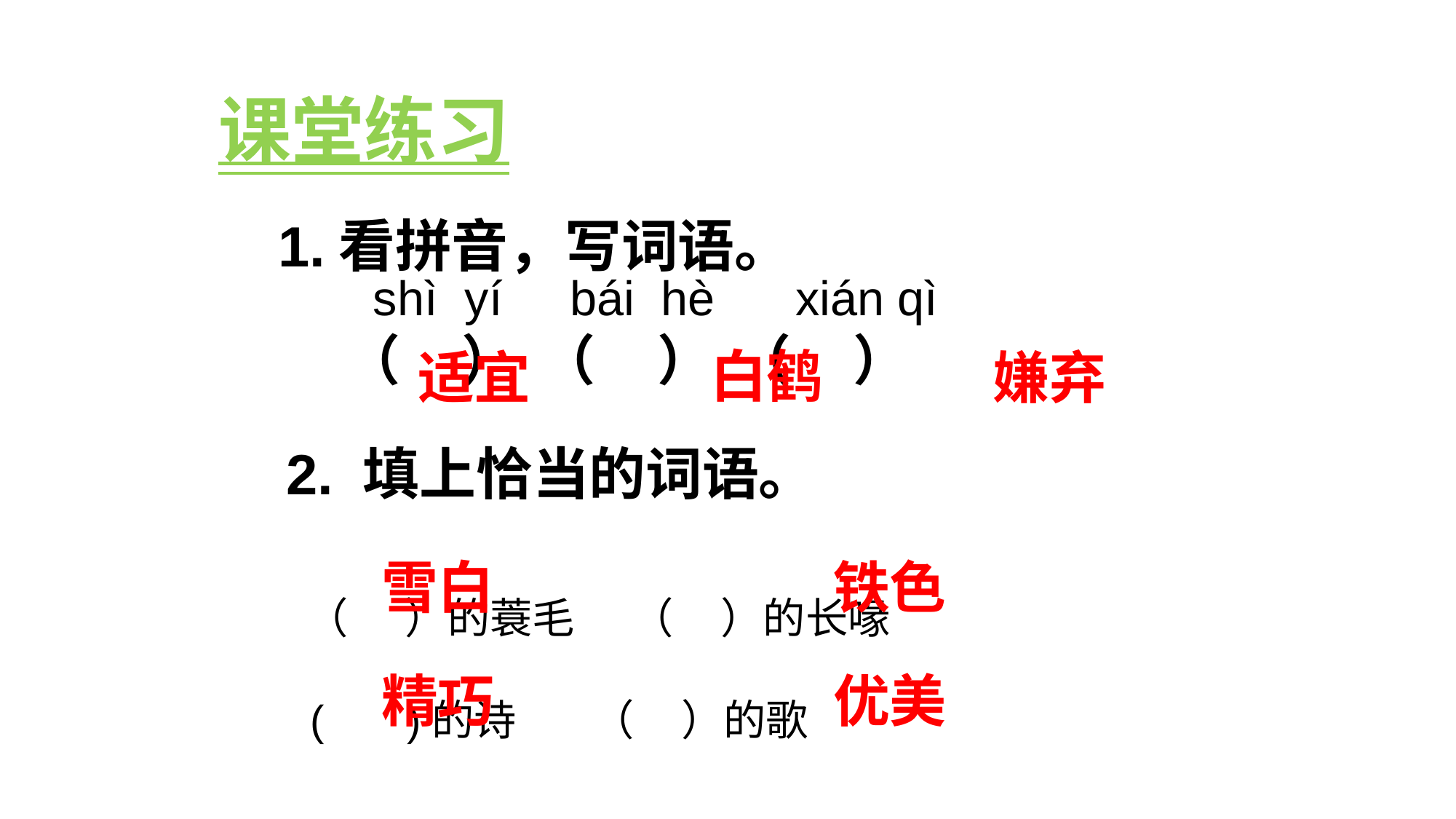

课堂练习
1.看拼音，写词语。
  shì  yí     bái  hè      xián qì
（     ）  （     ）  （     ）
白鹤
适宜
嫌弃
2. 填上恰当的词语。
 （      ）的蓑毛      （     ）的长喙
  (       )的诗        （     ）的歌
雪白
铁色
精巧
优美